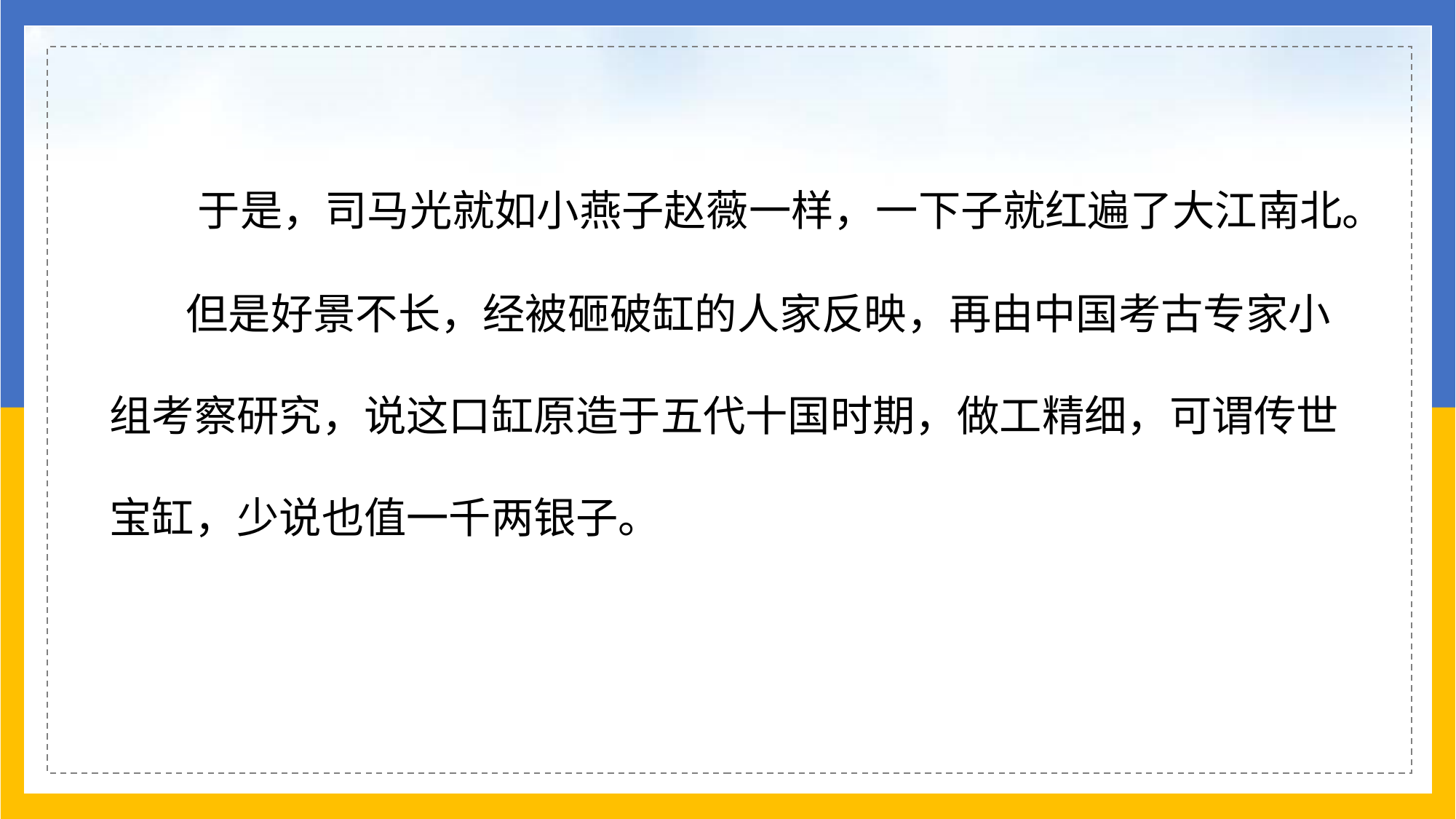

于是，司马光就如小燕子赵薇一样，一下子就红遍了大江南北。
       但是好景不长，经被砸破缸的人家反映，再由中国考古专家小组考察研究，说这口缸原造于五代十国时期，做工精细，可谓传世宝缸，少说也值一千两银子。